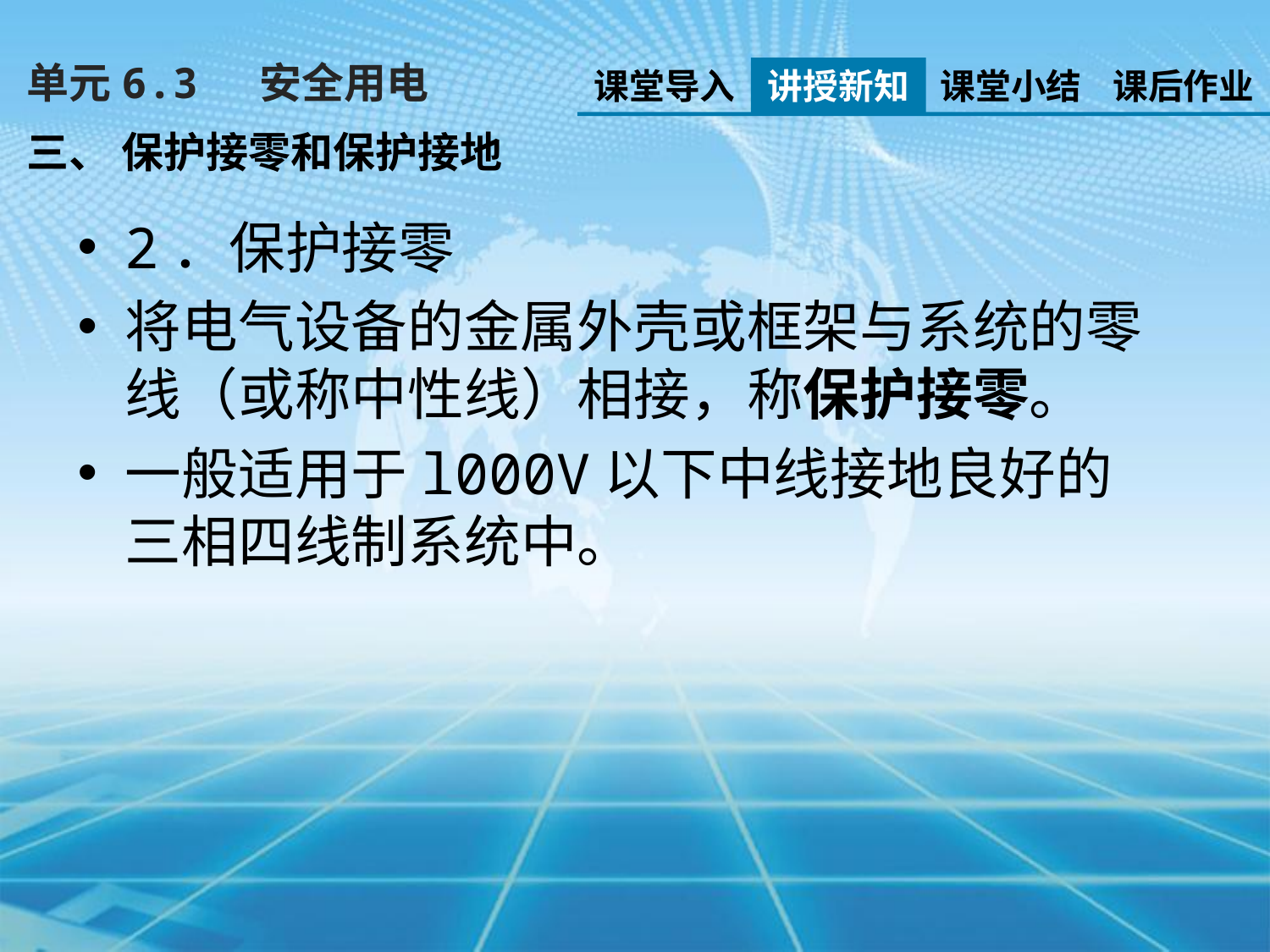

单元6.3　 安全用电
课堂导入
讲授新知
课堂小结
课后作业
三、 保护接零和保护接地
2．保护接零
将电气设备的金属外壳或框架与系统的零线（或称中性线）相接，称保护接零。
一般适用于l000V以下中线接地良好的三相四线制系统中。